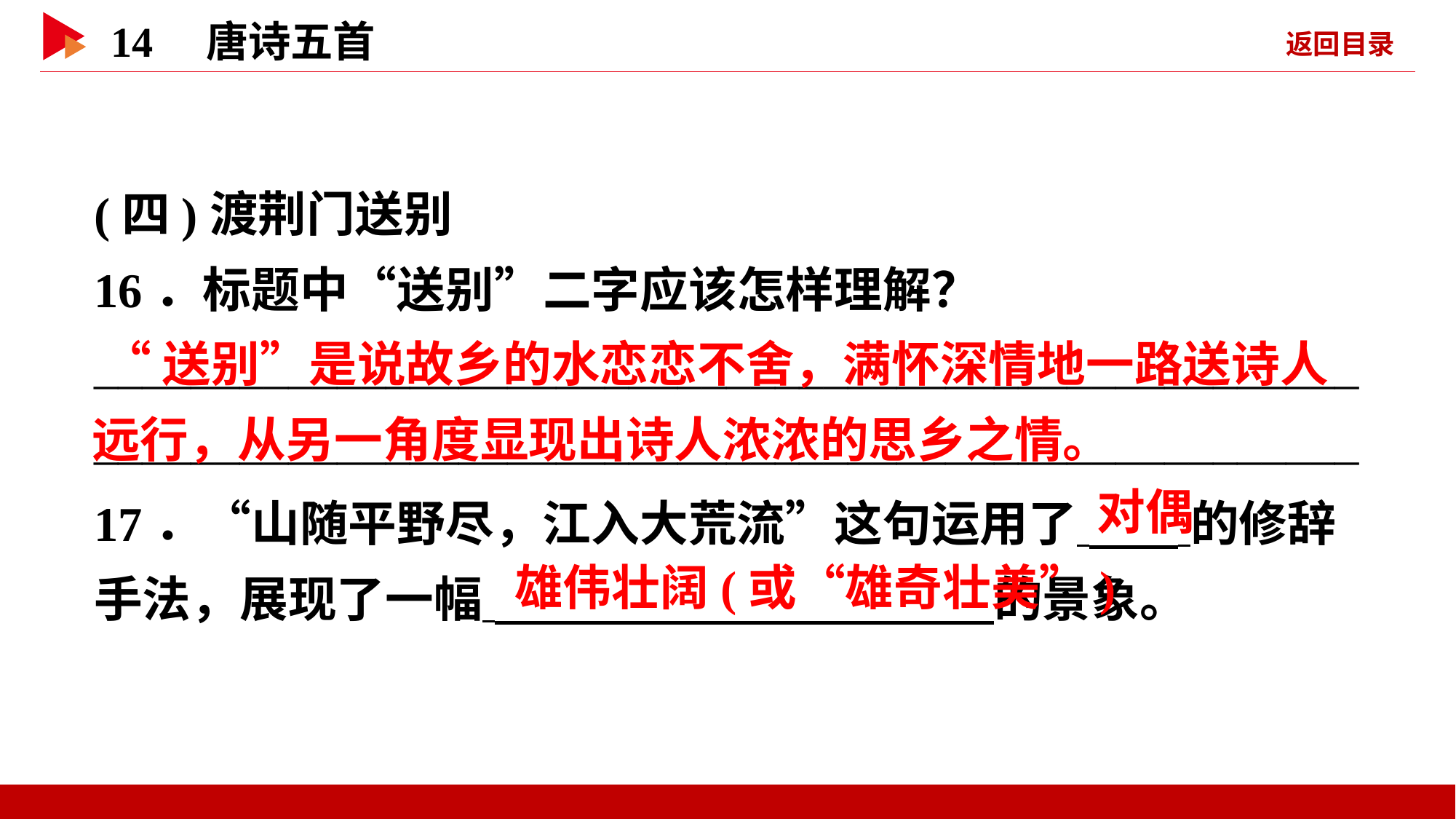

(四)渡荆门送别
16．标题中“送别”二字应该怎样理解？
________________________________________________________________________________________________________
 “送别”是说故乡的水恋恋不舍，满怀深情地一路送诗人远行，从另一角度显现出诗人浓浓的思乡之情。
17．“山随平野尽，江入大荒流”这句运用了          的修辞手法，展现了一幅                                              的景象。
 对偶
 雄伟壮阔(或“雄奇壮美”)